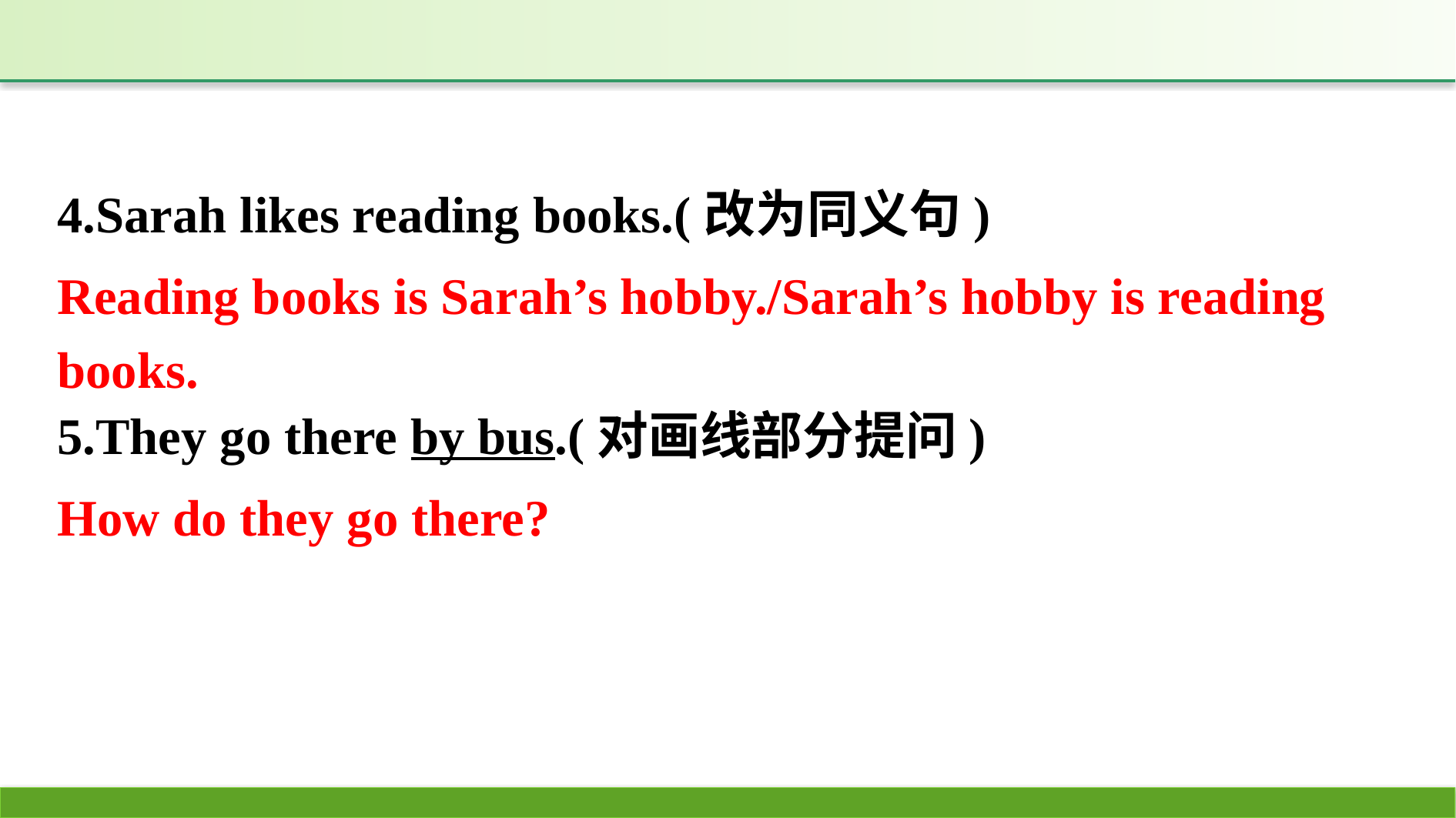

4.Sarah likes reading books.(改为同义句)

5.They go there by bus.(对画线部分提问)
Reading books is Sarah’s hobby./Sarah’s hobby is reading books.

How do they go there?